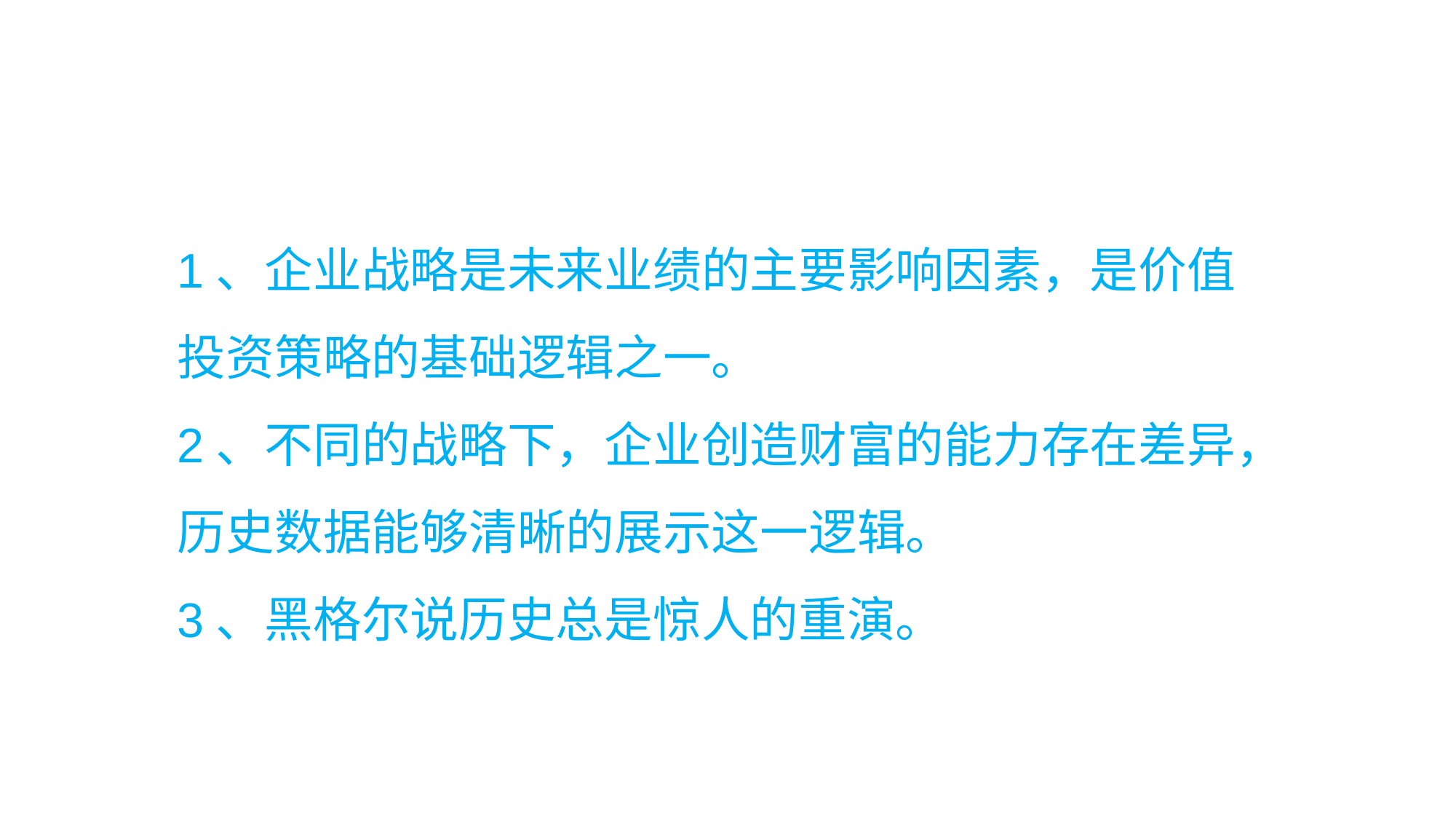

1、企业战略是未来业绩的主要影响因素，是价值投资策略的基础逻辑之一。
2、不同的战略下，企业创造财富的能力存在差异，历史数据能够清晰的展示这一逻辑。
3、黑格尔说历史总是惊人的重演。